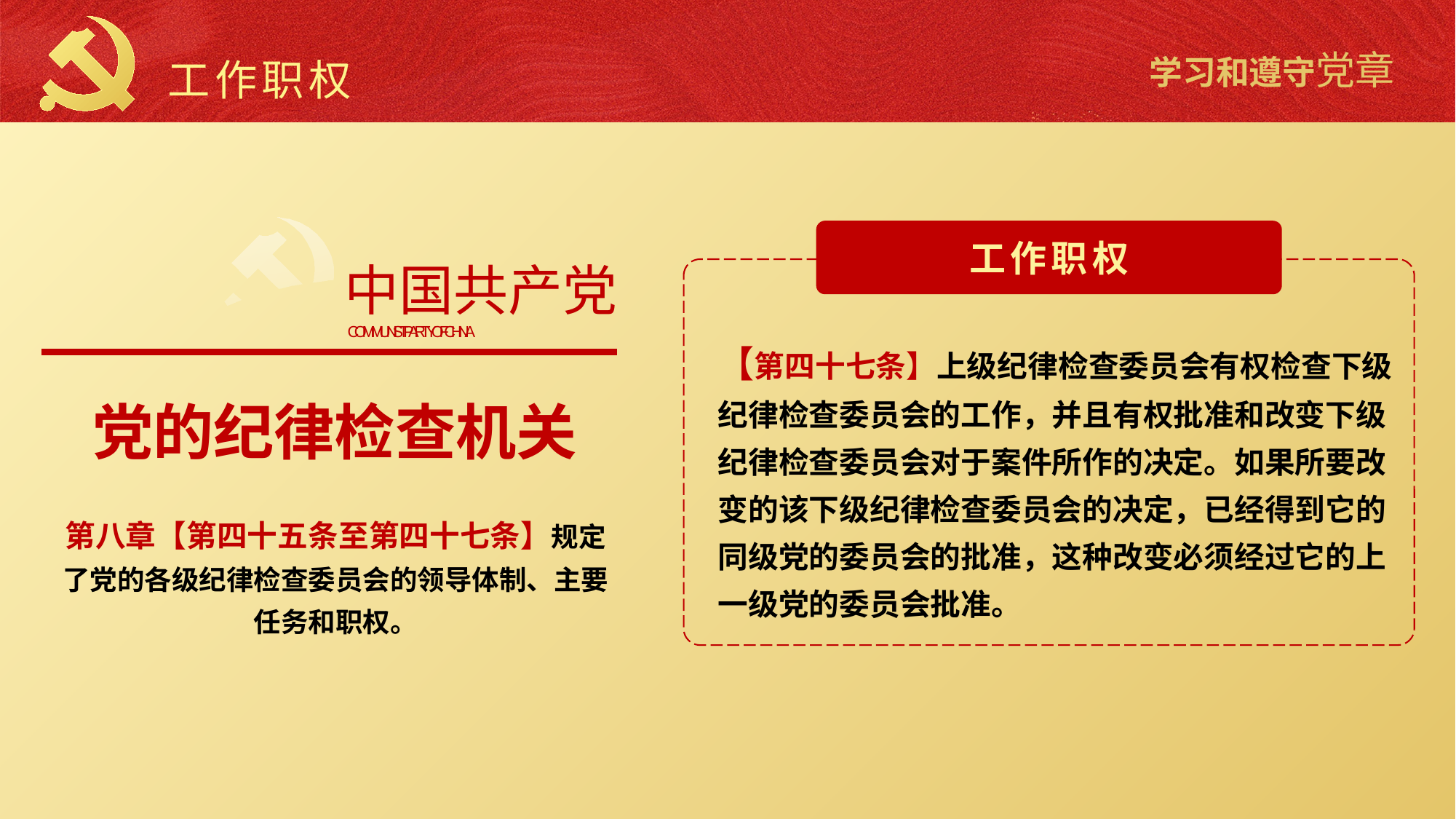

工作职权

中国共产党
COMMUNIST PARTY OF CHINA

工作职权

【第四十七条】上级纪律检查委员会有权检查下级纪律检查委员会的工作，并且有权批准和改变下级纪律检查委员会对于案件所作的决定。如果所要改变的该下级纪律检查委员会的决定，已经得到它的同级党的委员会的批准，这种改变必须经过它的上一级党的委员会批准。
党的纪律检查机关
第八章【第四十五条至第四十七条】规定了党的各级纪律检查委员会的领导体制、主要任务和职权。